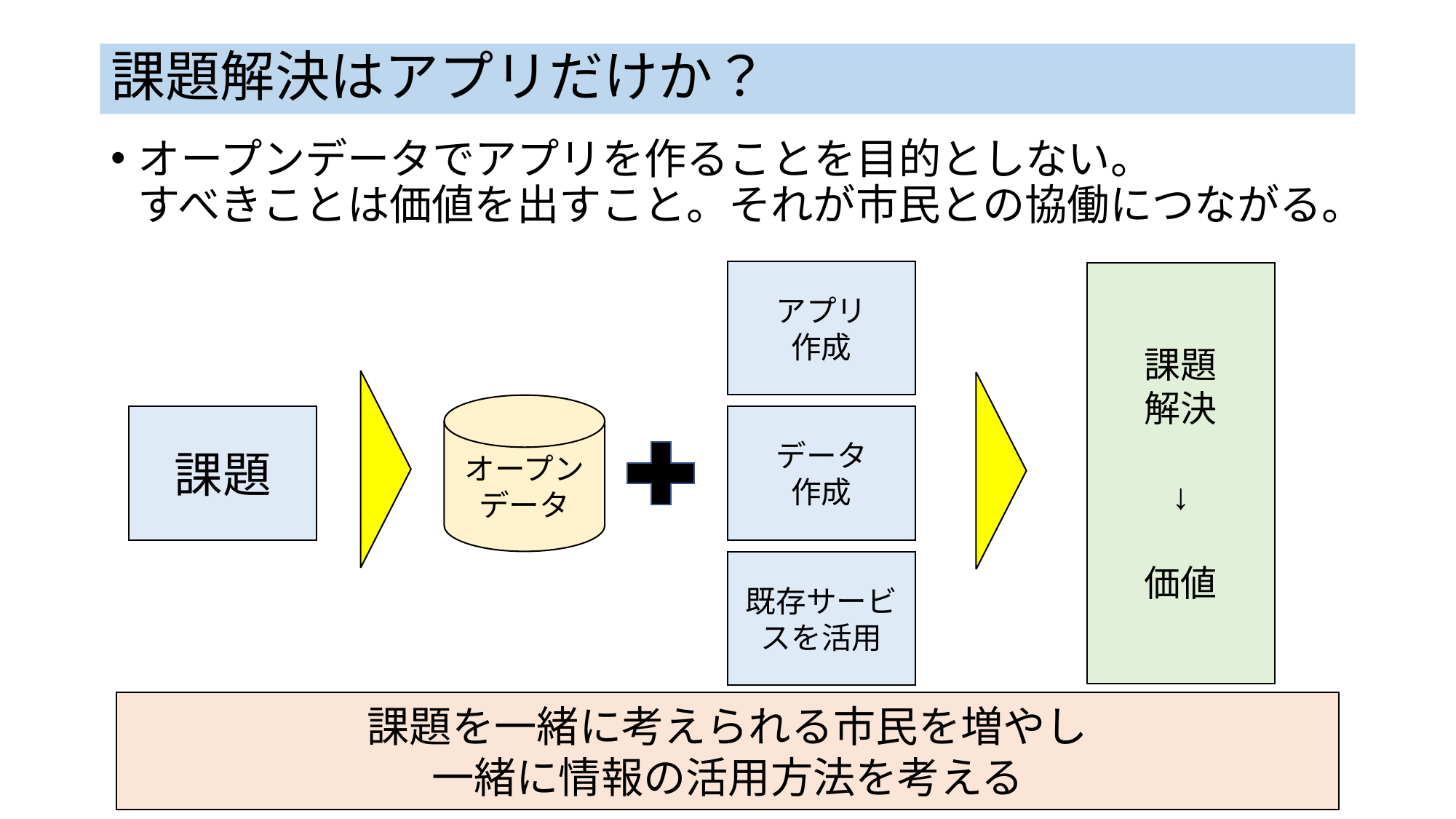

# 課題解決はアプリだけか？
オープンデータでアプリを作ることを目的としない。
すべきことは価値を出すこと。それが市民との協働につながる。
アプリ
作成
課題
解決
↓

価値
オープン
データ
課題
データ
作成

既存サービスを活用
課題を一緒に考えられる市民を増やし
一緒に情報の活用方法を考える